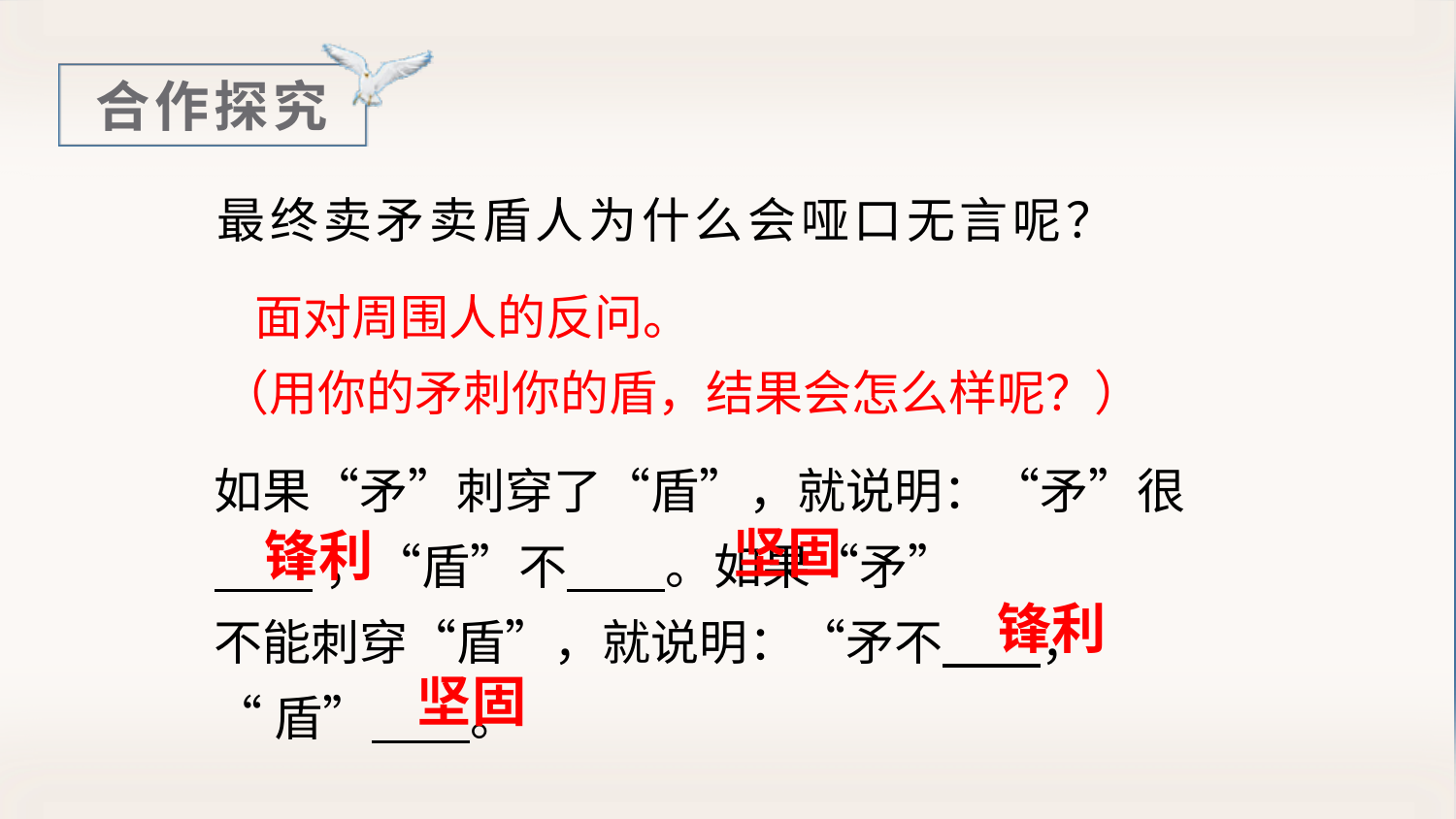

合作探究
最终卖矛卖盾人为什么会哑口无言呢？
  面对周围人的反问。
（用你的矛刺你的盾，结果会怎么样呢？）
如果“矛”刺穿了“盾”，就说明：“矛”很
         ，“盾”不         。如果“矛”
不能刺穿“盾”，就说明：“矛不         ，
“盾”         。
坚固
锋利
锋利
坚固